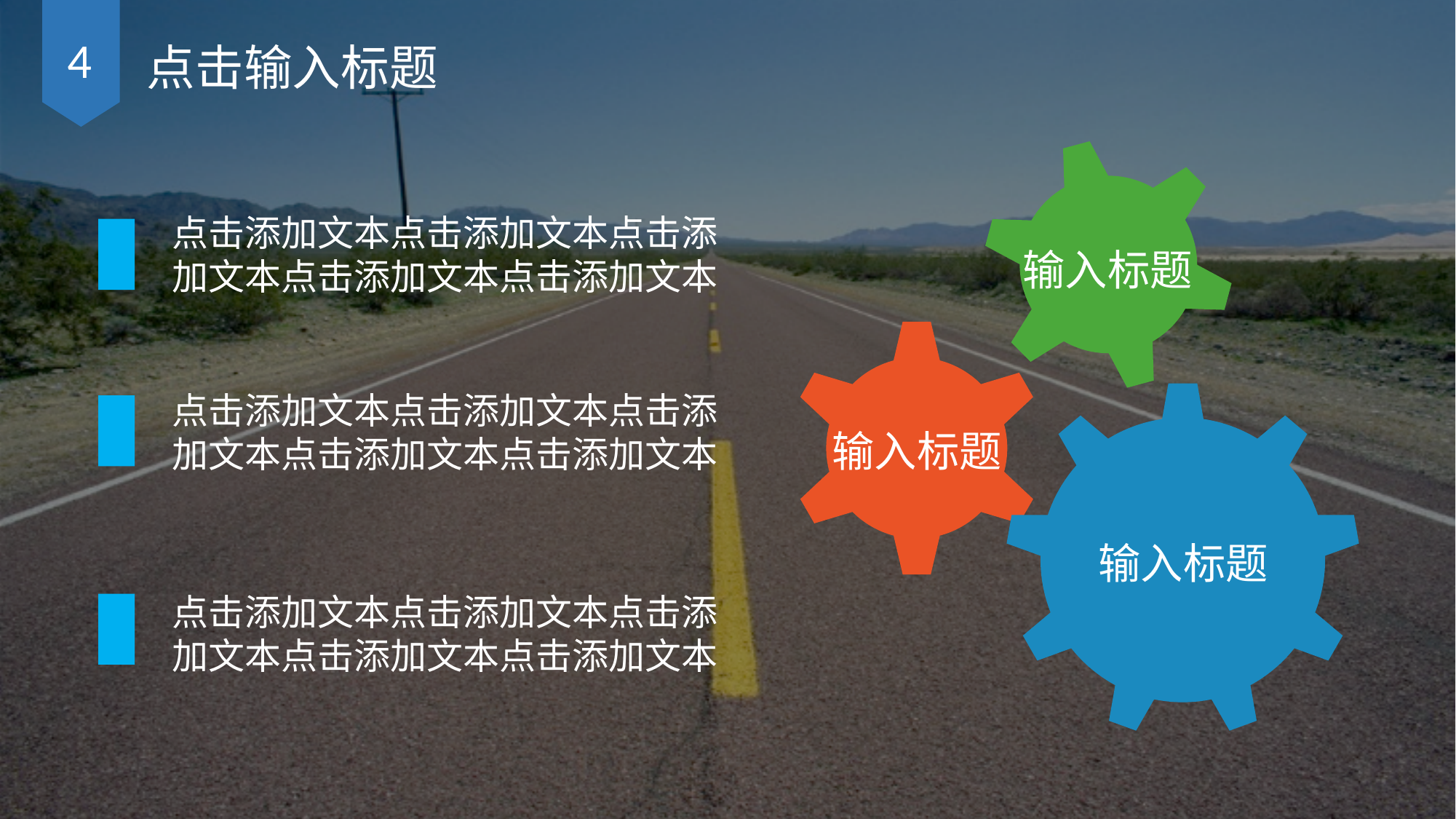

4
点击输入标题

点击添加文本点击添加文本点击添加文本点击添加文本点击添加文本

输入标题

点击添加文本点击添加文本点击添加文本点击添加文本点击添加文本

输入标题
输入标题
点击添加文本点击添加文本点击添加文本点击添加文本点击添加文本